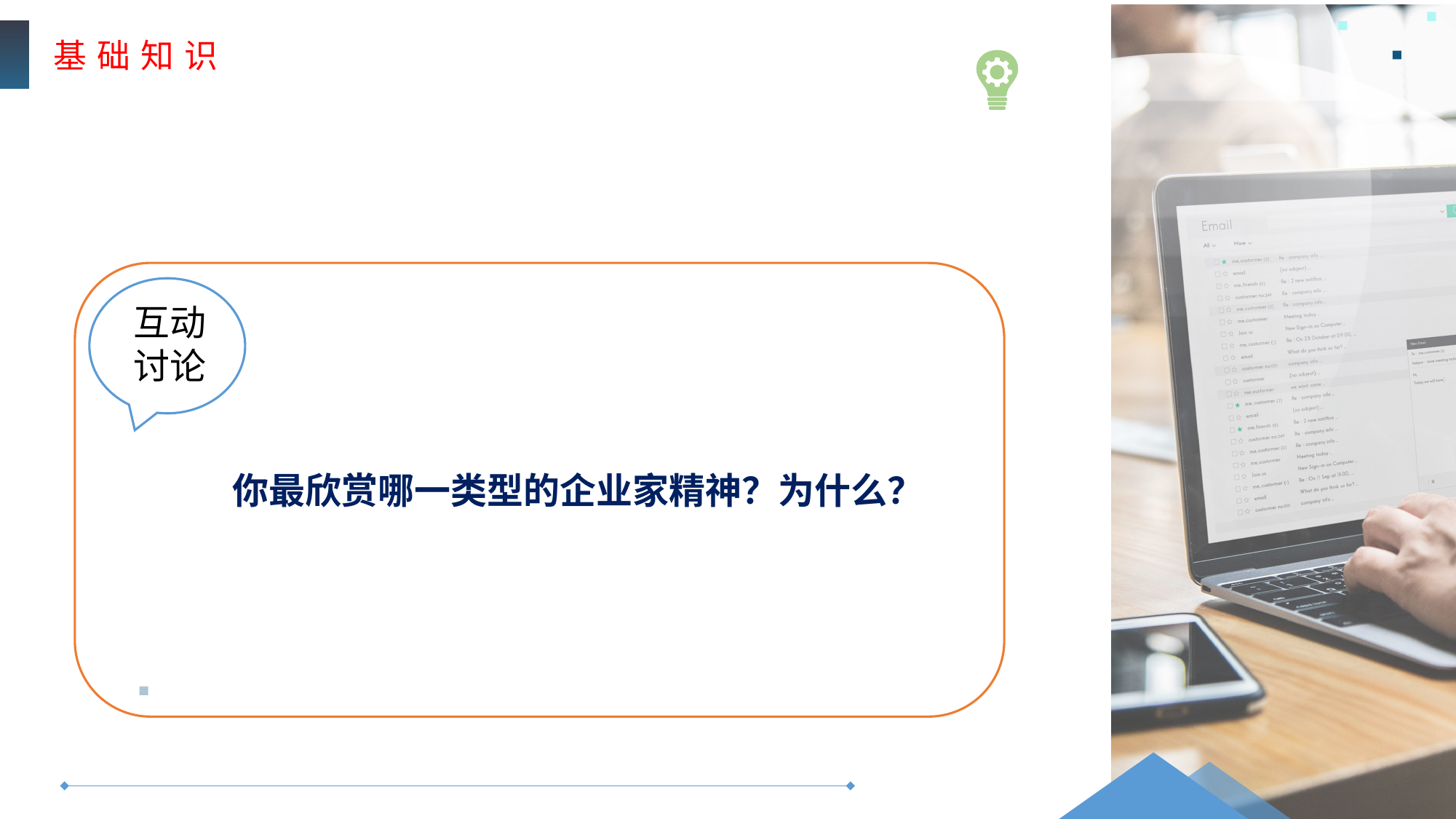

基 础 知 识

互动
讨论
你最欣赏哪一类型的企业家精神？为什么？